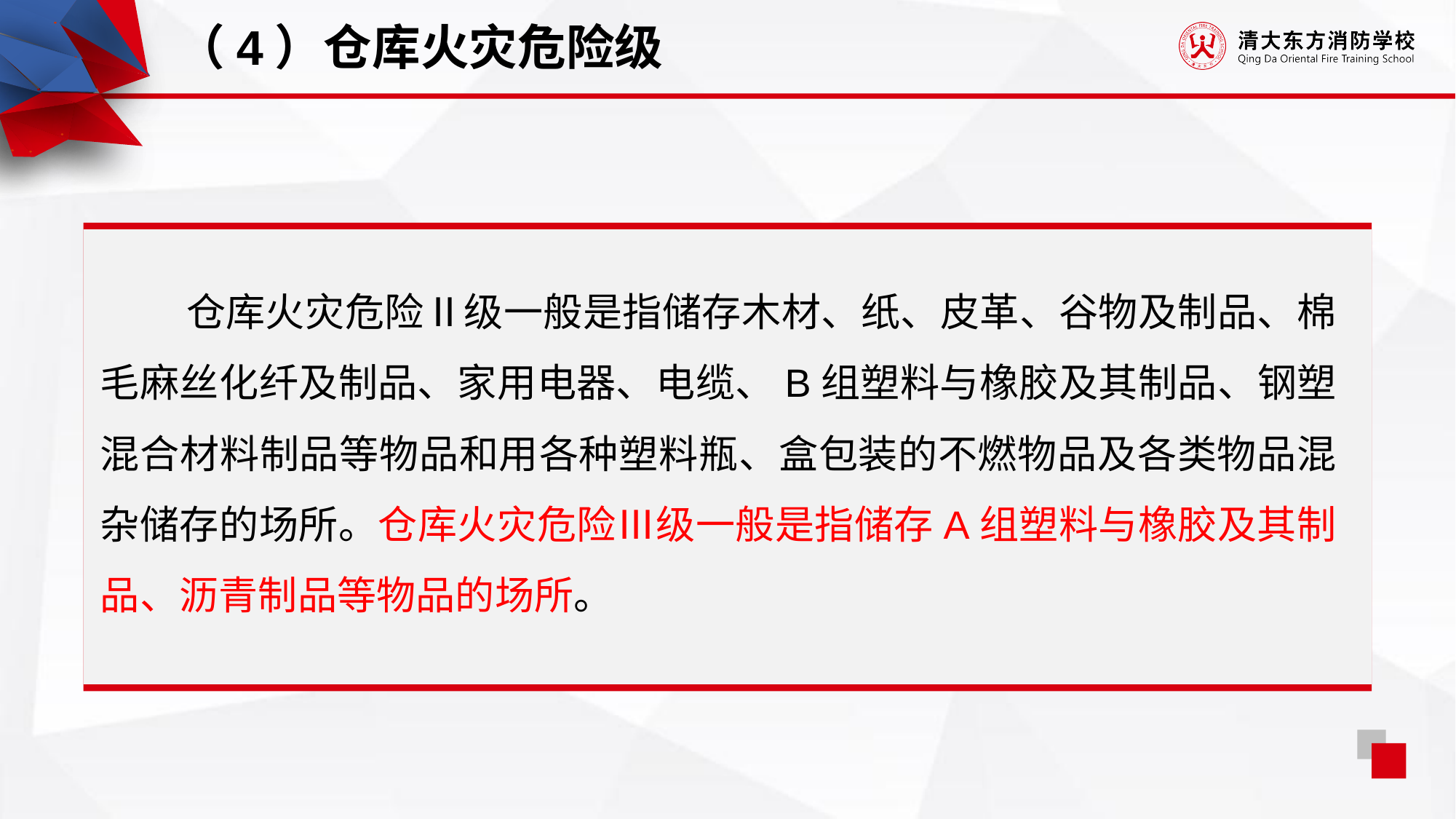

（4）仓库火灾危险级

仓库火灾危险Ⅱ级一般是指储存木材、纸、皮革、谷物及制品、棉毛麻丝化纤及制品、家用电器、电缆、B组塑料与橡胶及其制品、钢塑混合材料制品等物品和用各种塑料瓶、盒包装的不燃物品及各类物品混杂储存的场所。仓库火灾危险Ⅲ级一般是指储存A组塑料与橡胶及其制品、沥青制品等物品的场所。